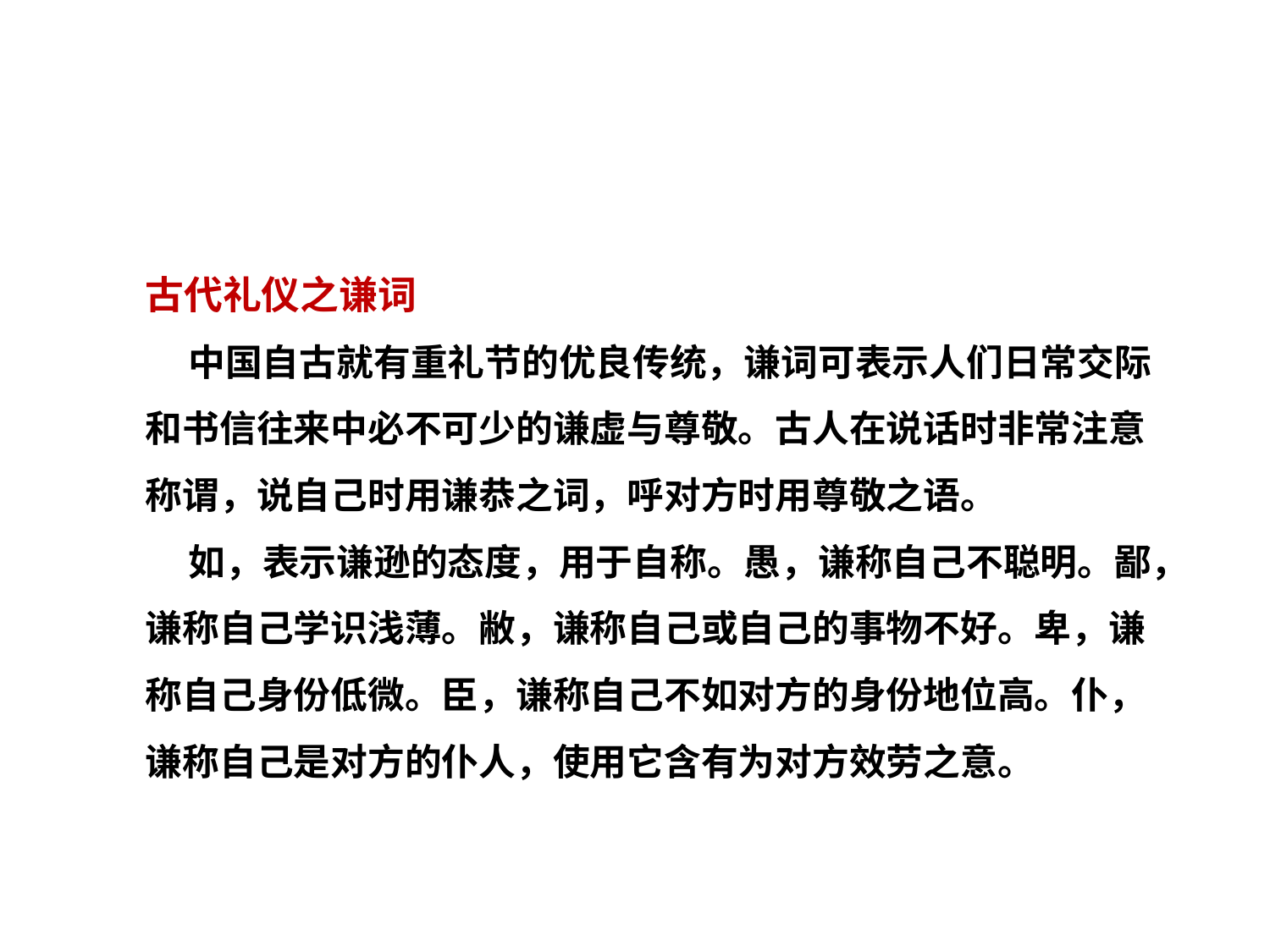

古代礼仪之谦词
    中国自古就有重礼节的优良传统，谦词可表示人们日常交际和书信往来中必不可少的谦虚与尊敬。古人在说话时非常注意称谓，说自己时用谦恭之词，呼对方时用尊敬之语。
    如，表示谦逊的态度，用于自称。愚，谦称自己不聪明。鄙，谦称自己学识浅薄。敝，谦称自己或自己的事物不好。卑，谦称自己身份低微。臣，谦称自己不如对方的身份地位高。仆，谦称自己是对方的仆人，使用它含有为对方效劳之意。